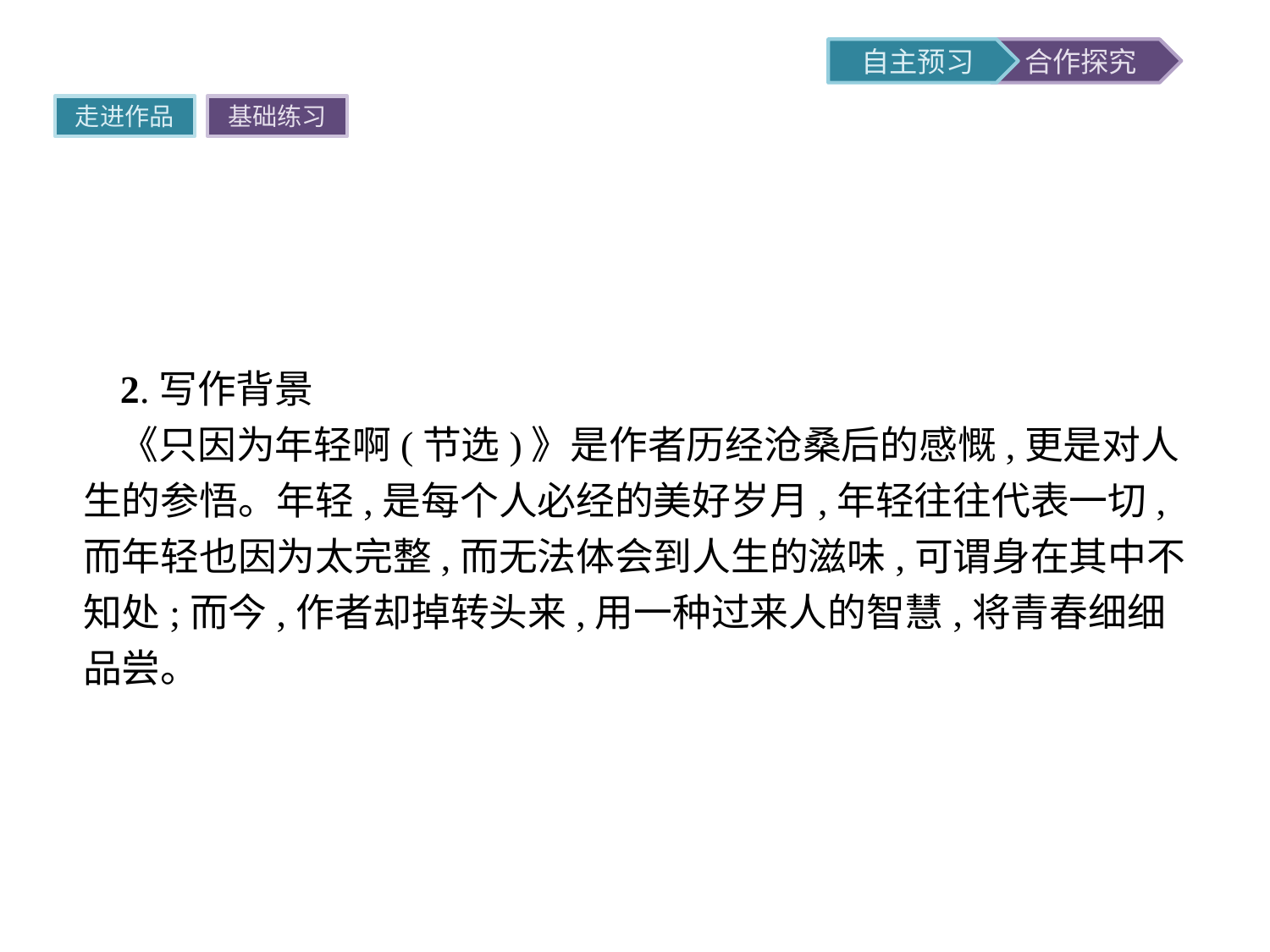

走进作品
基础练习
2.写作背景
《只因为年轻啊(节选)》是作者历经沧桑后的感慨,更是对人生的参悟。年轻,是每个人必经的美好岁月,年轻往往代表一切,而年轻也因为太完整,而无法体会到人生的滋味,可谓身在其中不知处;而今,作者却掉转头来,用一种过来人的智慧,将青春细细品尝。